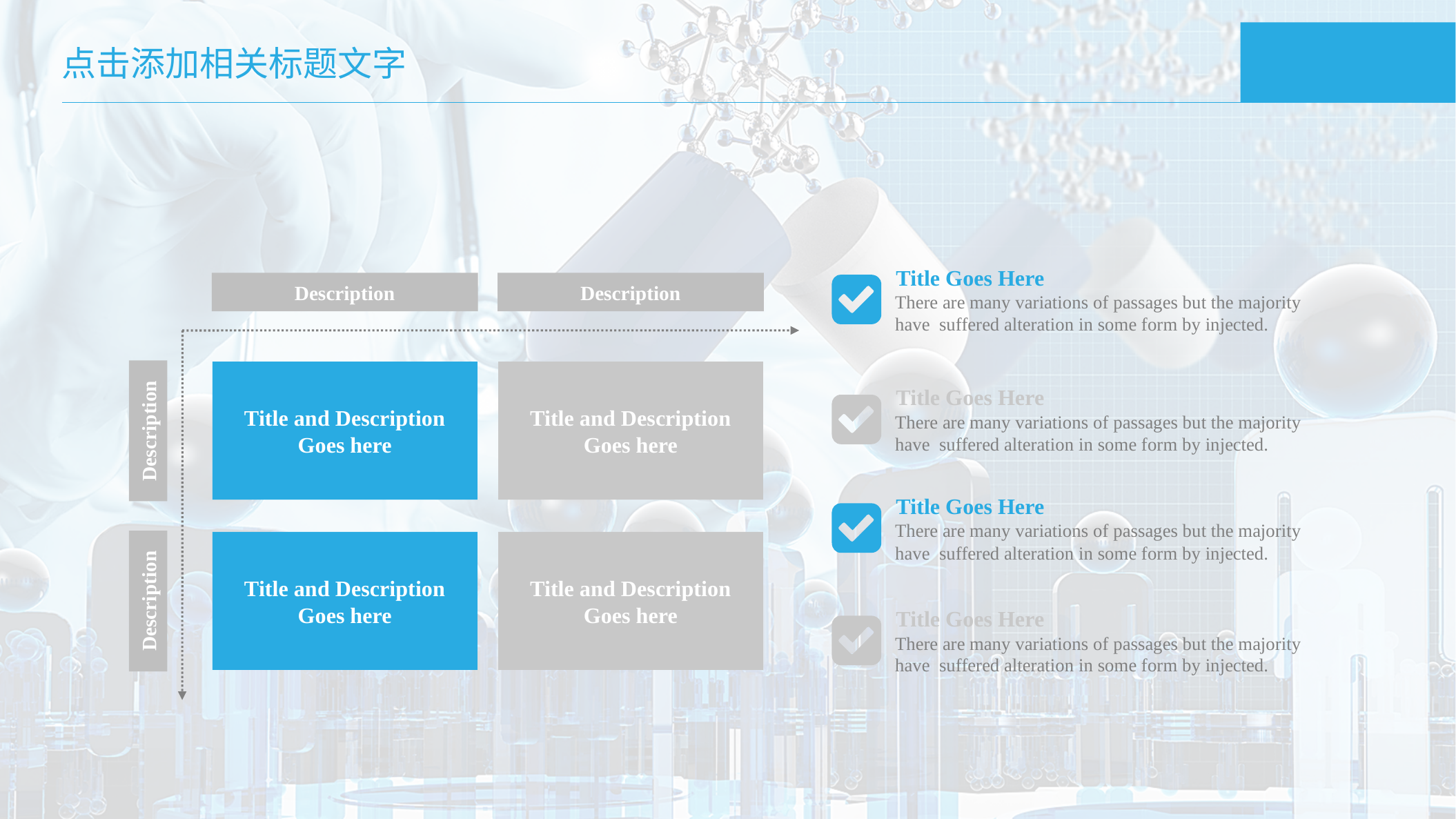

点击添加相关标题文字
Title Goes Here
There are many variations of passages but the majority have  suffered alteration in some form by injected.
Description
Description

Title and Description
Goes here
Title and Description
Goes here
Title Goes Here
There are many variations of passages but the majority have  suffered alteration in some form by injected.

Description
Title Goes Here
There are many variations of passages but the majority have  suffered alteration in some form by injected.

Title and Description
Goes here
Title and Description
Goes here
Description
Title Goes Here
There are many variations of passages but the majority have  suffered alteration in some form by injected.